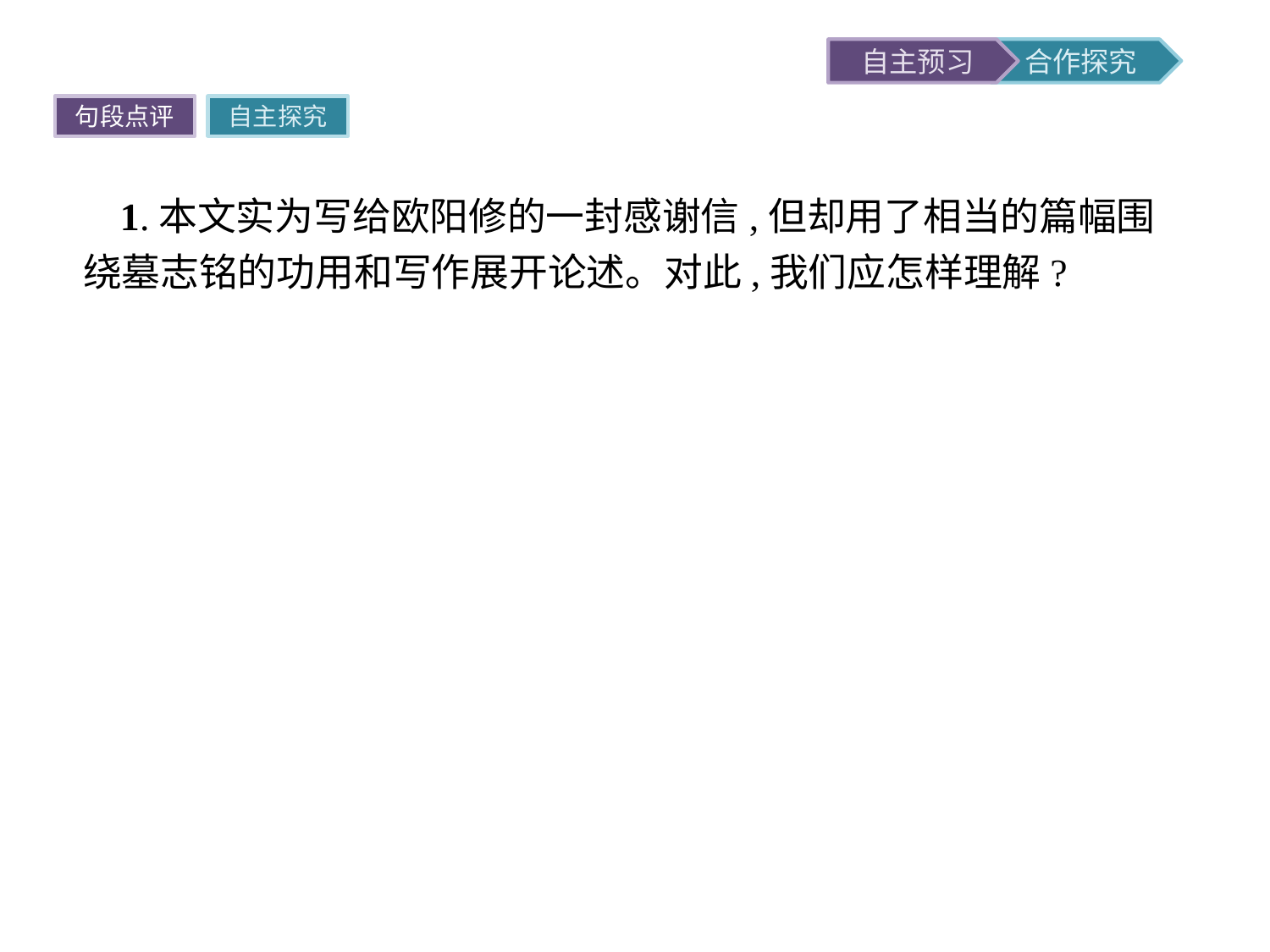

句段点评
自主探究
1.本文实为写给欧阳修的一封感谢信,但却用了相当的篇幅围绕墓志铭的功用和写作展开论述。对此,我们应怎样理解?
提示文章从第二句起,没有就如何“感与惭并”下笔,而是就墓志铭的文体功用展开论述,指出碑铭虽以存美为主,所述亦应真实,只有这样,才能像史传一样劝善惩恶。然后,作者对撰写墓志铭提出了两个重要观点:一是撰写墓志铭要做到态度公正,叙事合乎实际;二是撰写墓志铭要慎重选择作者,须俟“畜道德而能文章者”而为之。后者强调写作者的人选问题,而前者则是对欧阳修有关论述的补充和发挥。碑志和史传有相通之处,好的碑志往往有较高的文学价值和史学价值。但千百年来,在一些作者手中,碑志成了一种应酬文字,